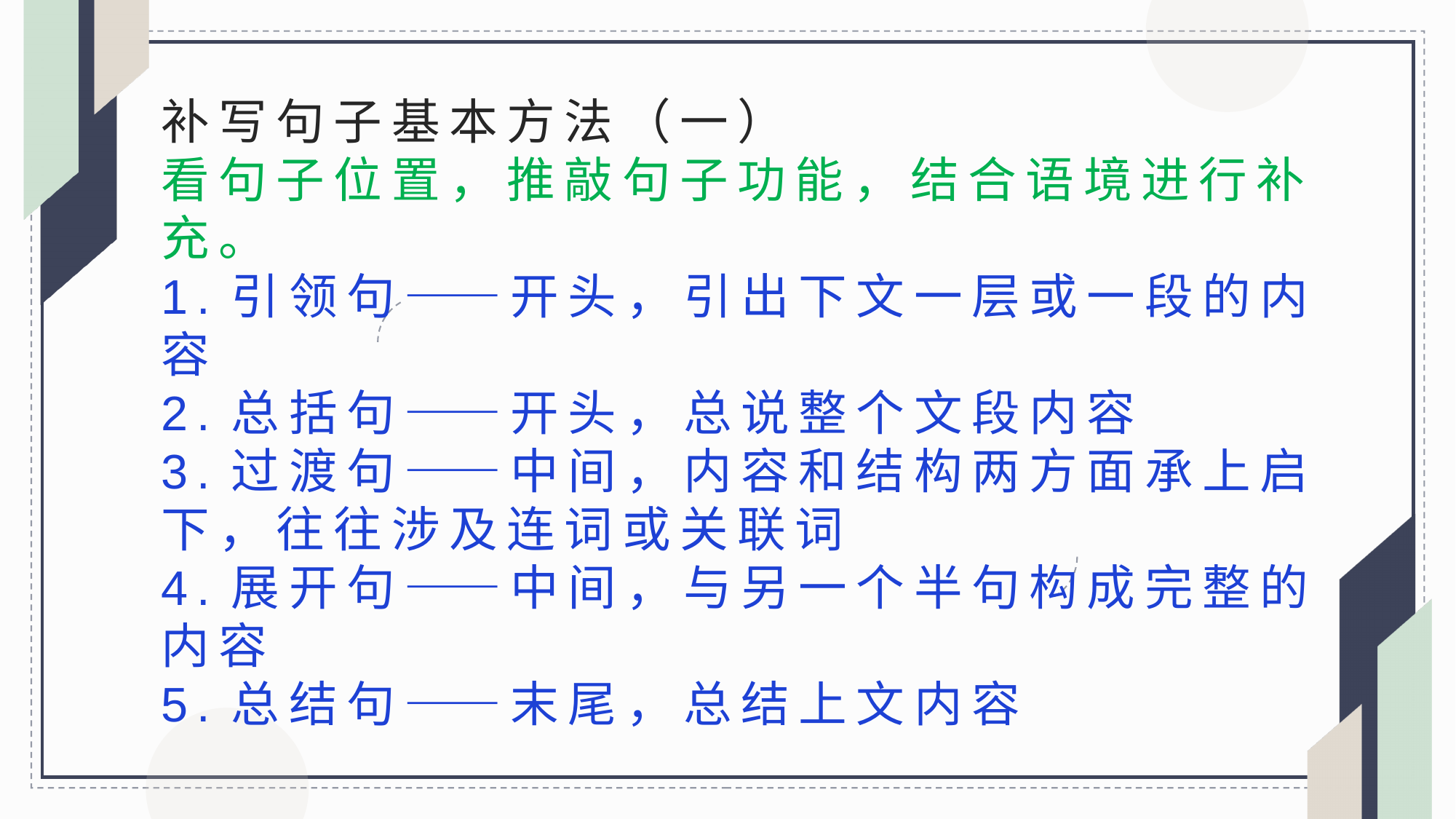

补写句子基本方法（一）
看句子位置，推敲句子功能，结合语境进行补充。
1.引领句——开头，引出下文一层或一段的内容
2.总括句——开头，总说整个文段内容
3.过渡句——中间，内容和结构两方面承上启下，往往涉及连词或关联词
4.展开句——中间，与另一个半句构成完整的内容
5.总结句——末尾，总结上文内容